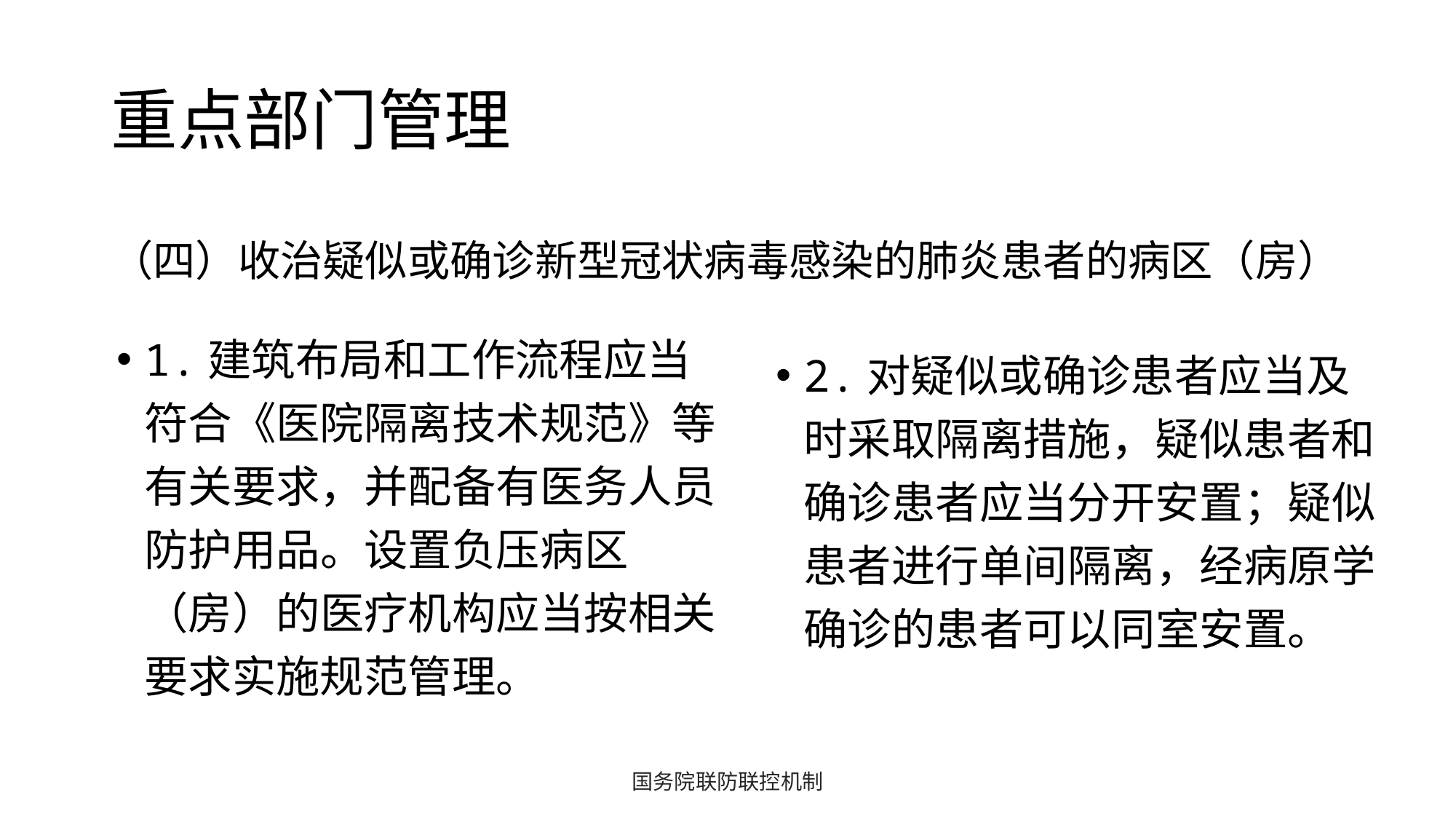

# 重点部门管理
（四）收治疑似或确诊新型冠状病毒感染的肺炎患者的病区（房）

1.建筑布局和工作流程应当符合《医院隔离技术规范》等有关要求，并配备有医务人员防护用品。设置负压病区（房）的医疗机构应当按相关要求实施规范管理。

2.对疑似或确诊患者应当及时采取隔离措施，疑似患者和确诊患者应当分开安置；疑似患者进行单间隔离，经病原学确诊的患者可以同室安置。

国务院联防联控机制
20